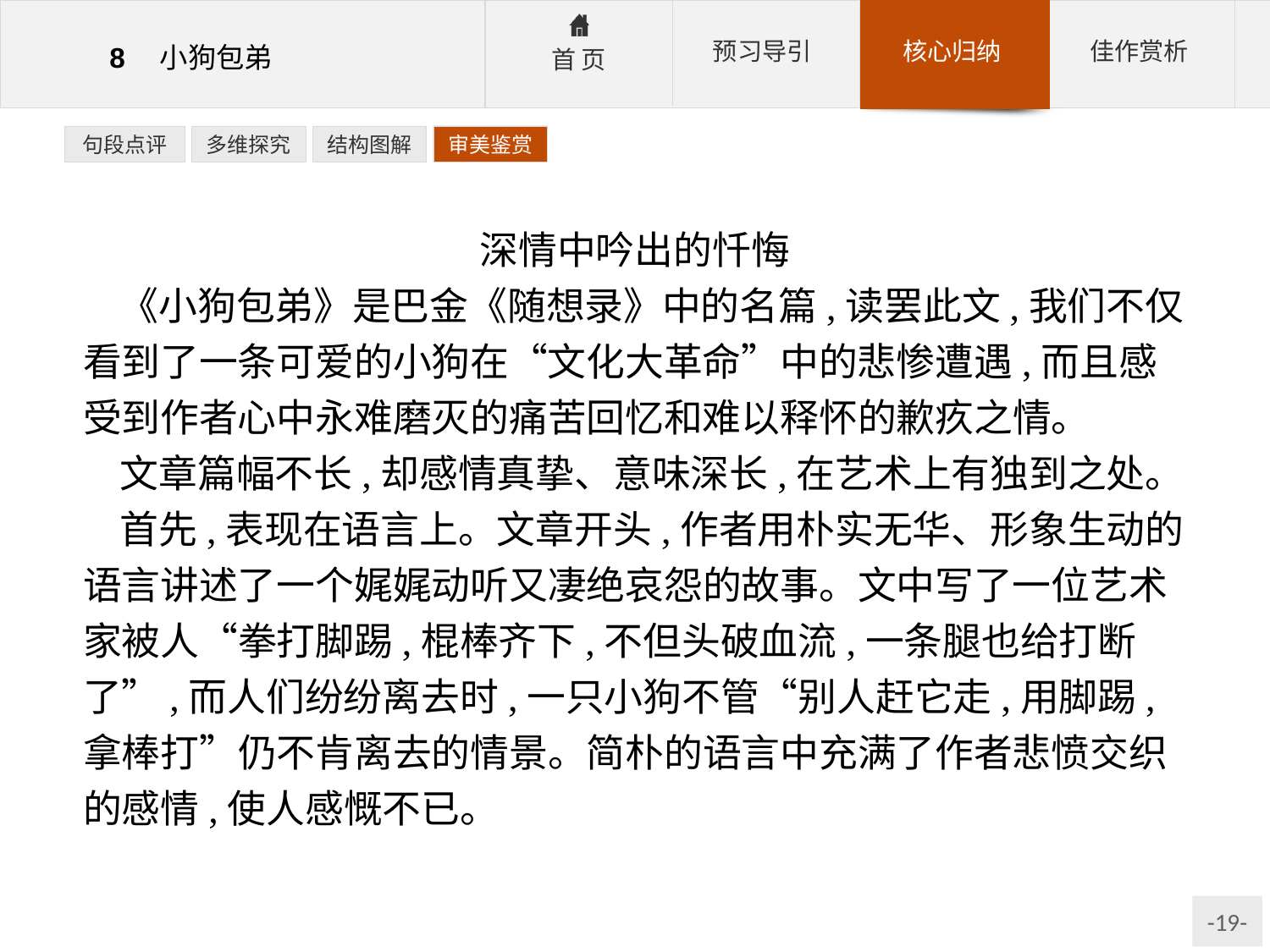

句段点评
多维探究
结构图解
审美鉴赏
深情中吟出的忏悔
《小狗包弟》是巴金《随想录》中的名篇,读罢此文,我们不仅看到了一条可爱的小狗在“文化大革命”中的悲惨遭遇,而且感受到作者心中永难磨灭的痛苦回忆和难以释怀的歉疚之情。
文章篇幅不长,却感情真挚、意味深长,在艺术上有独到之处。
首先,表现在语言上。文章开头,作者用朴实无华、形象生动的语言讲述了一个娓娓动听又凄绝哀怨的故事。文中写了一位艺术家被人“拳打脚踢,棍棒齐下,不但头破血流,一条腿也给打断了”,而人们纷纷离去时,一只小狗不管“别人赶它走,用脚踢,拿棒打”仍不肯离去的情景。简朴的语言中充满了作者悲愤交织的感情,使人感慨不已。